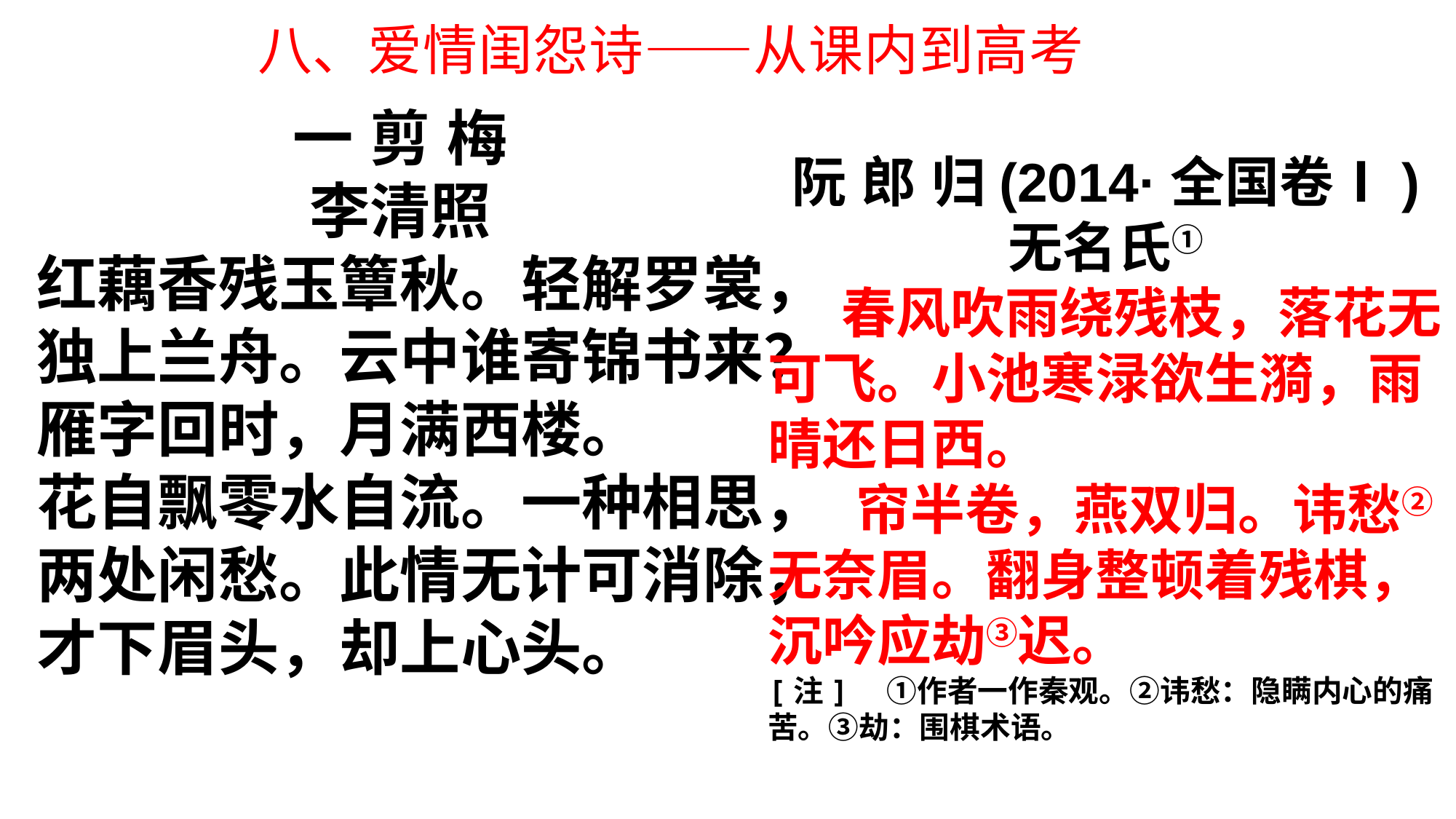

八、爱情闺怨诗——从课内到高考
一 剪 梅
李清照
红藕香残玉簟秋。轻解罗裳，独上兰舟。云中谁寄锦书来？雁字回时，月满西楼。
花自飘零水自流。一种相思，两处闲愁。此情无计可消除，才下眉头，却上心头。
阮 郎 归(2014·全国卷Ⅰ)
无名氏①
    春风吹雨绕残枝，落花无可飞。小池寒渌欲生漪，雨晴还日西。
     帘半卷，燕双归。讳愁②无奈眉。翻身整顿着残棋，沉吟应劫③迟。
[注]　①作者一作秦观。②讳愁：隐瞒内心的痛苦。③劫：围棋术语。